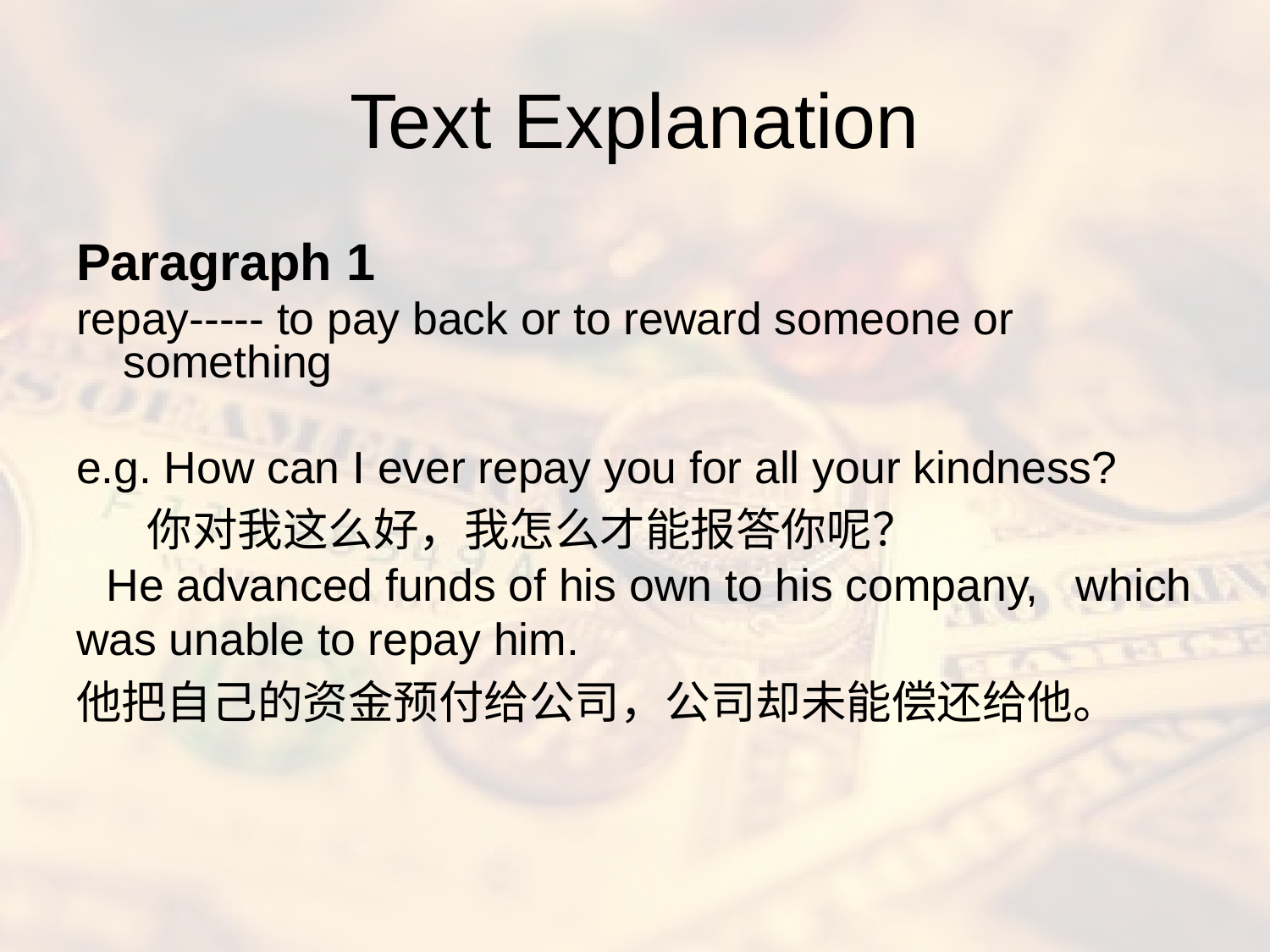

# Text Explanation
Paragraph 1
repay----- to pay back or to reward someone or something

e.g. How can I ever repay you for all your kindness?
      你对我这么好，我怎么才能报答你呢？
  He advanced funds of his own to his company,   which was unable to repay him.
他把自己的资金预付给公司，公司却未能偿还给他。